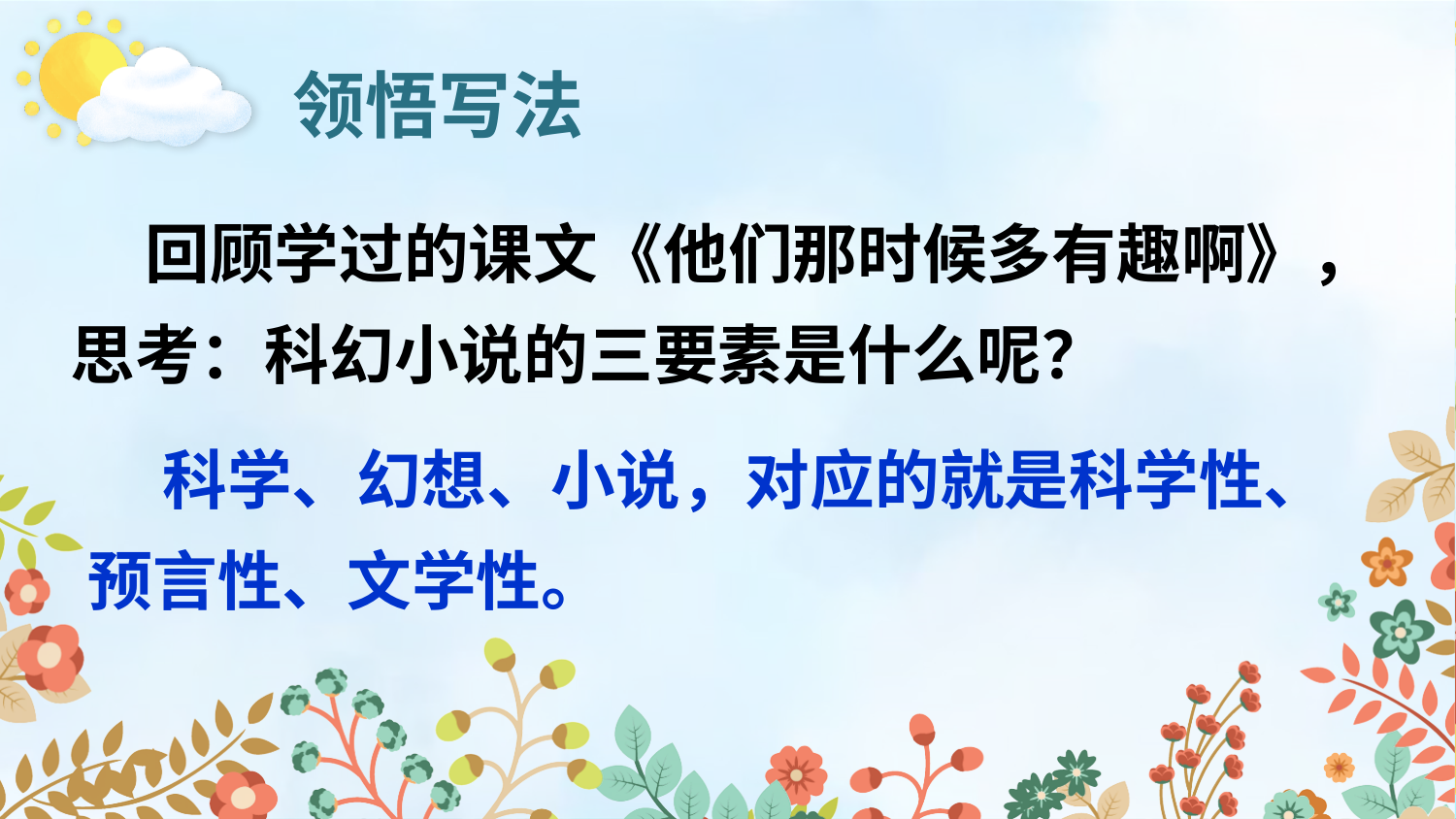

领悟写法
    回顾学过的课文《他们那时候多有趣啊》，思考：科幻小说的三要素是什么呢？
    科学、幻想、小说，对应的就是科学性、预言性、文学性。